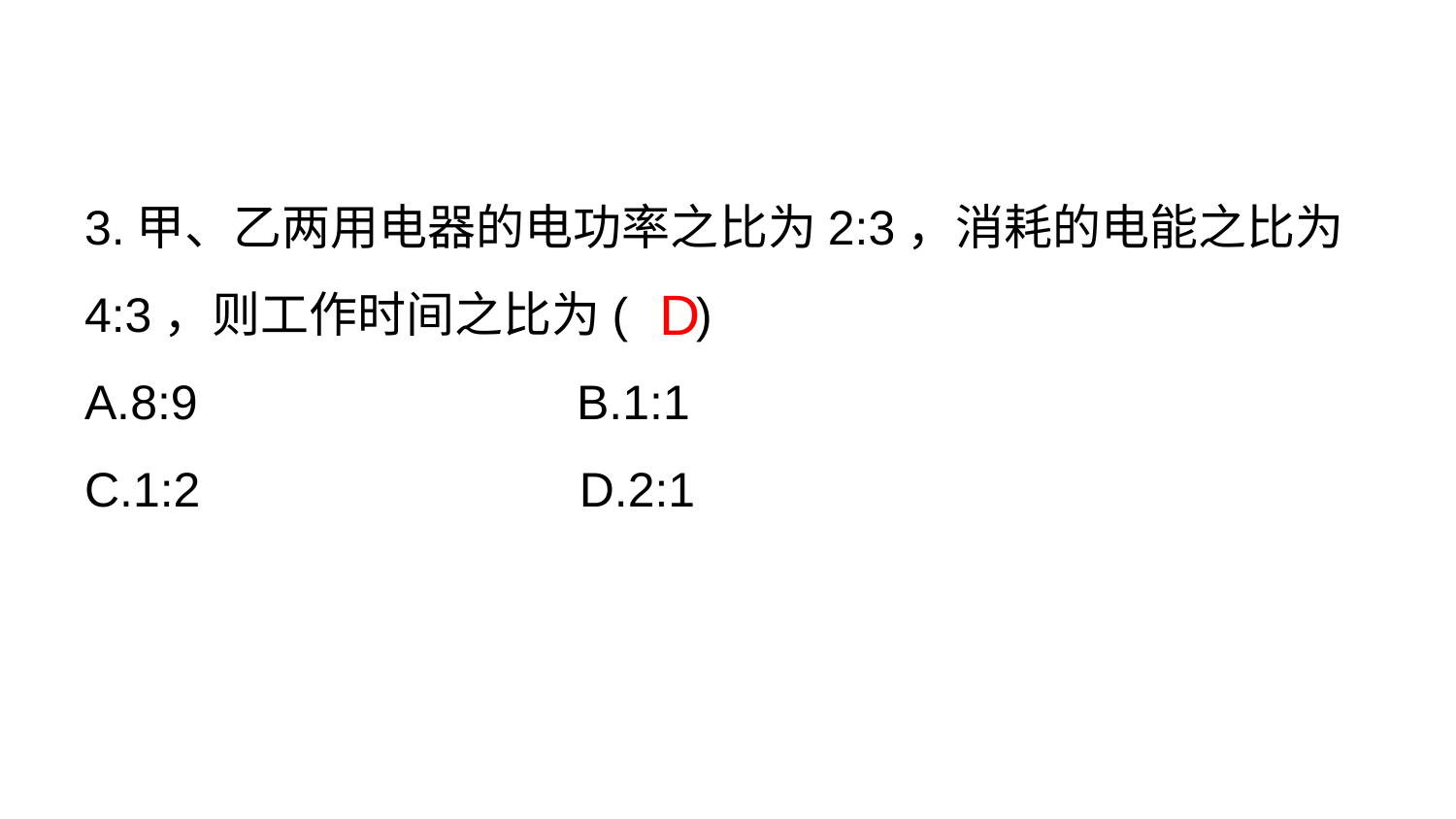

3.甲、乙两用电器的电功率之比为2:3，消耗的电能之比为4:3，则工作时间之比为(     )
A.8:9                            B.1:1
C.1:2                            D.2:1
D